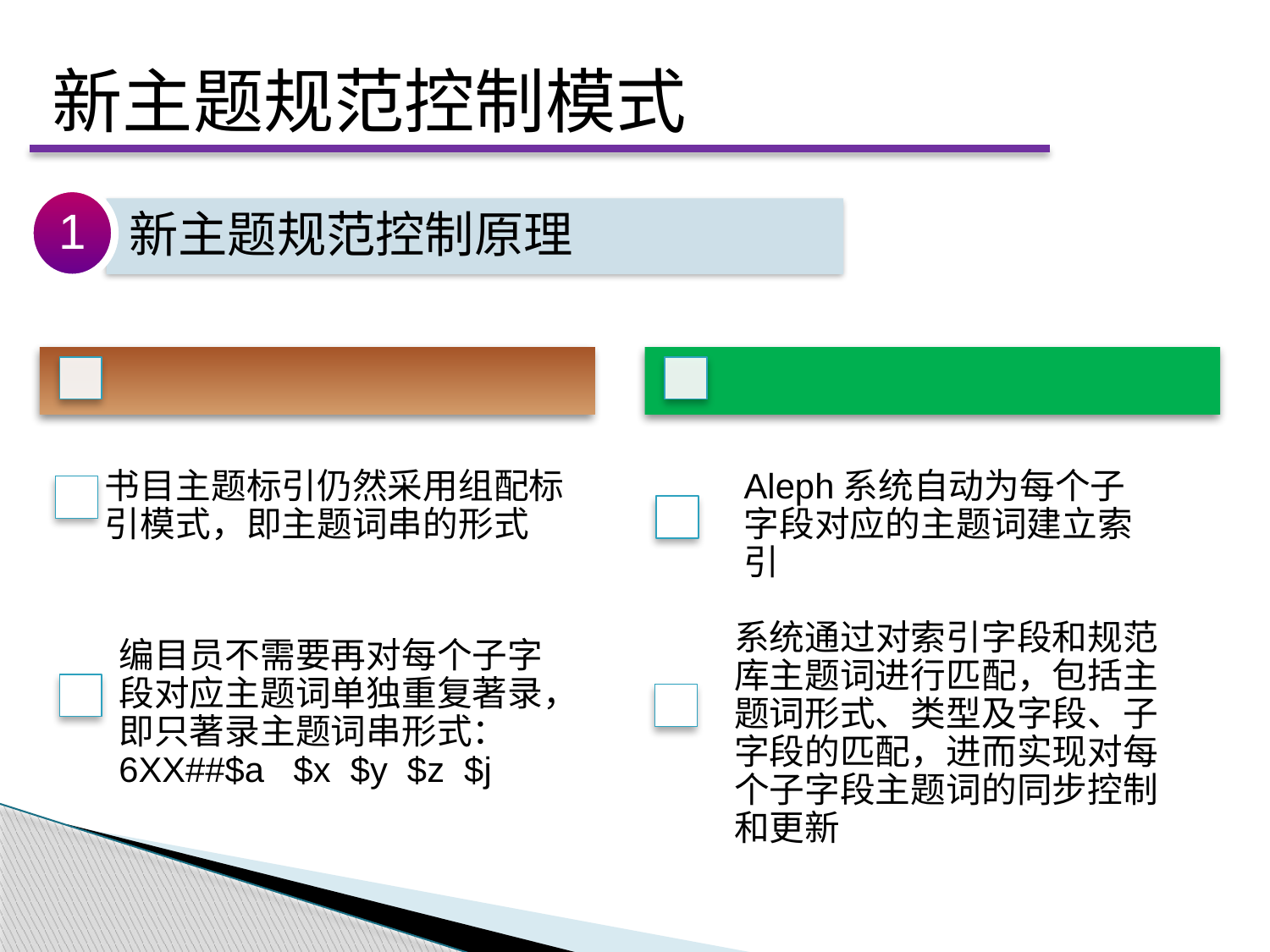

新主题规范控制模式
1
新主题规范控制原理

书目主题标引仍然采用组配标引模式，即主题词串的形式
编目员不需要再对每个子字段对应主题词单独重复著录，即只著录主题词串形式：6XX##$a   $x  $y  $z  $j

Aleph系统自动为每个子字段对应的主题词建立索引
系统通过对索引字段和规范库主题词进行匹配，包括主题词形式、类型及字段、子字段的匹配，进而实现对每个子字段主题词的同步控制和更新